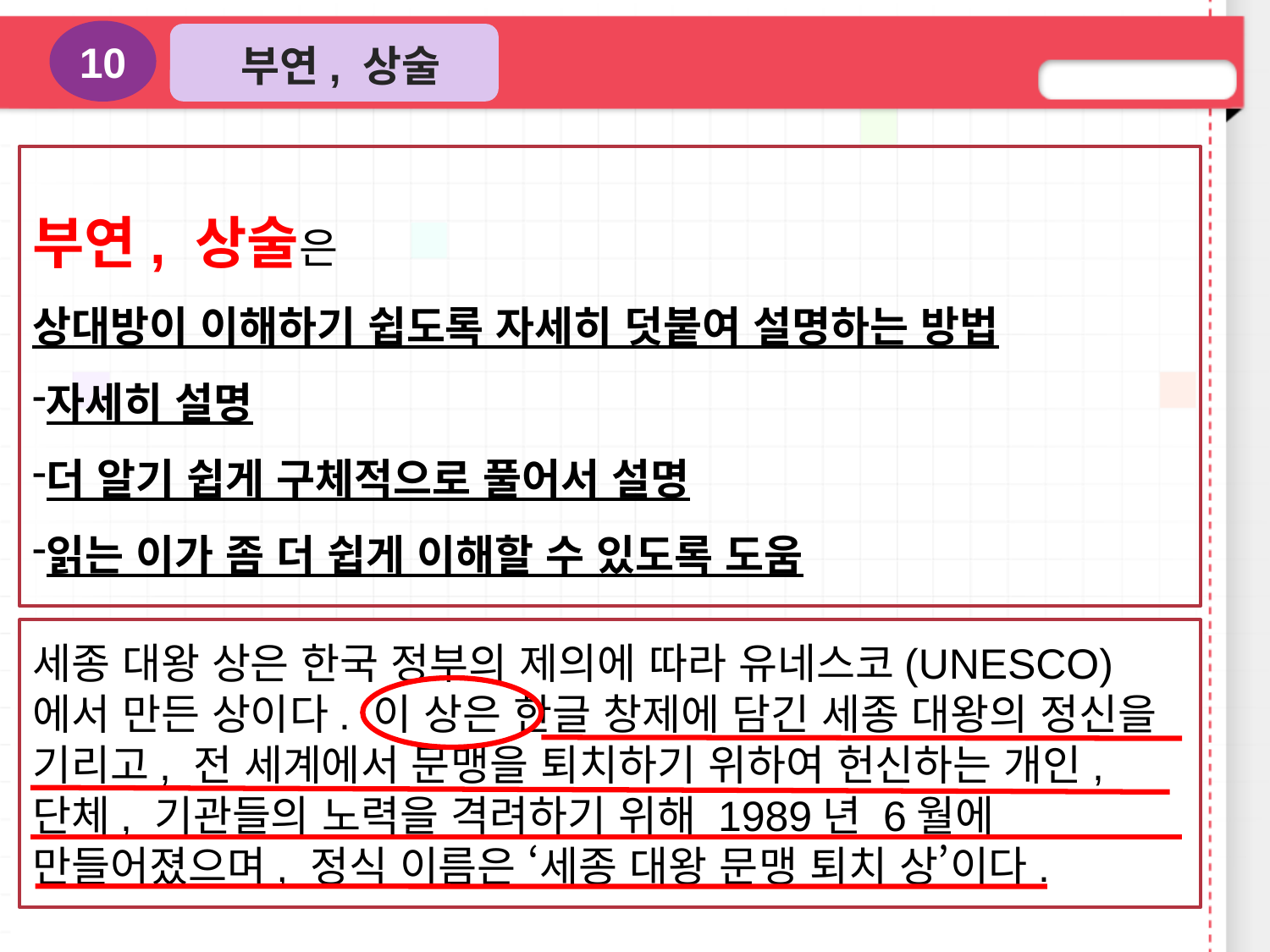

10

부연, 상술
부연, 상술은
상대방이 이해하기 쉽도록 자세히 덧붙여 설명하는 방법
자세히 설명
더 알기 쉽게 구체적으로 풀어서 설명
읽는 이가 좀 더 쉽게 이해할 수 있도록 도움
세종 대왕 상은 한국 정부의 제의에 따라 유네스코(UNESCO)에서 만든 상이다. 이 상은 한글 창제에 담긴 세종 대왕의 정신을 기리고, 전 세계에서 문맹을 퇴치하기 위하여 헌신하는 개인, 단체, 기관들의 노력을 격려하기 위해 1989년 6월에 만들어졌으며, 정식 이름은 ‘세종 대왕 문맹 퇴치 상’이다.